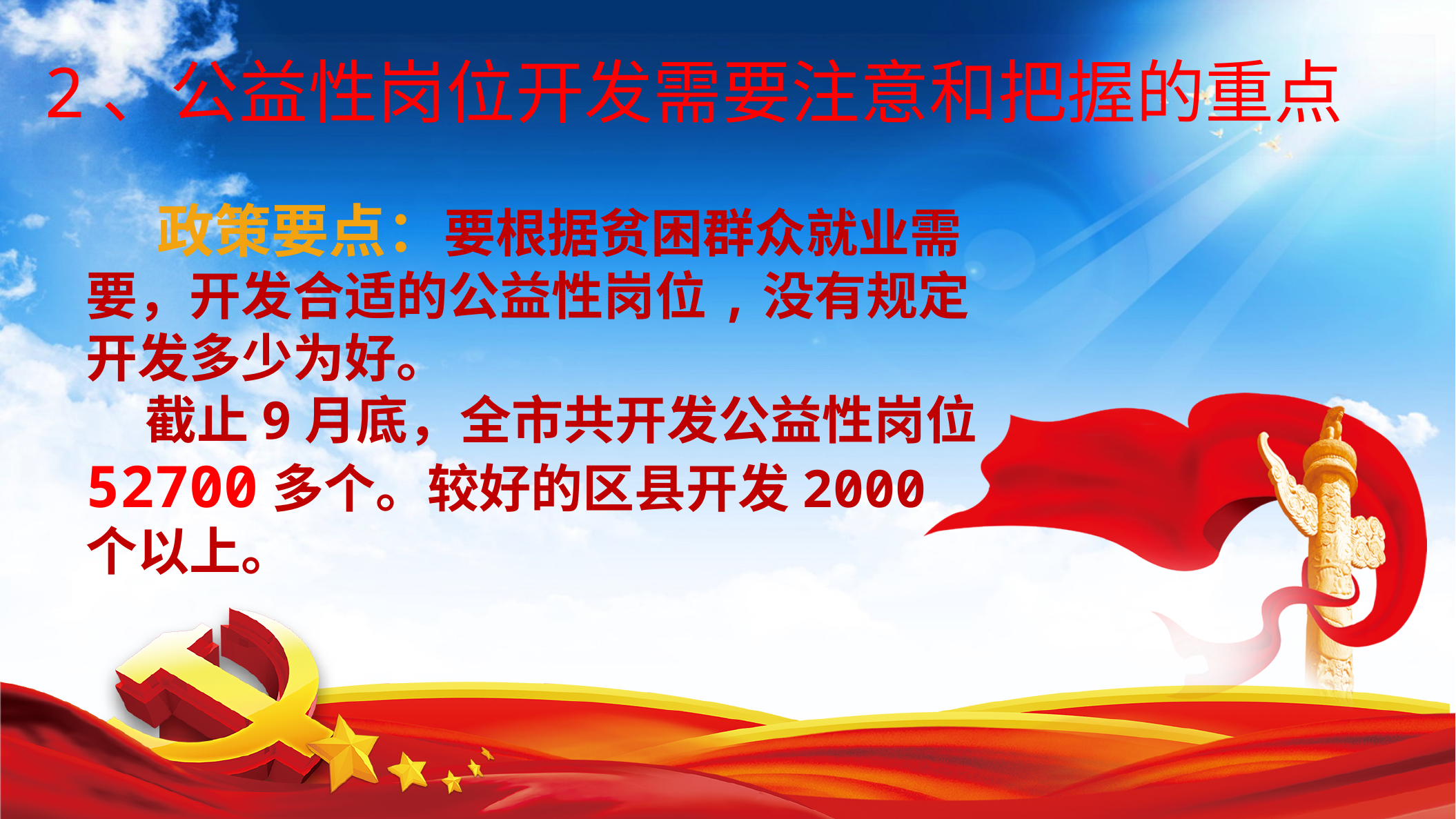

2、公益性岗位开发需要注意和把握的重点
     政策要点：要根据贫困群众就业需要，开发合适的公益性岗位,没有规定开发多少为好。
    截止9月底，全市共开发公益性岗位52700多个。较好的区县开发2000个以上。